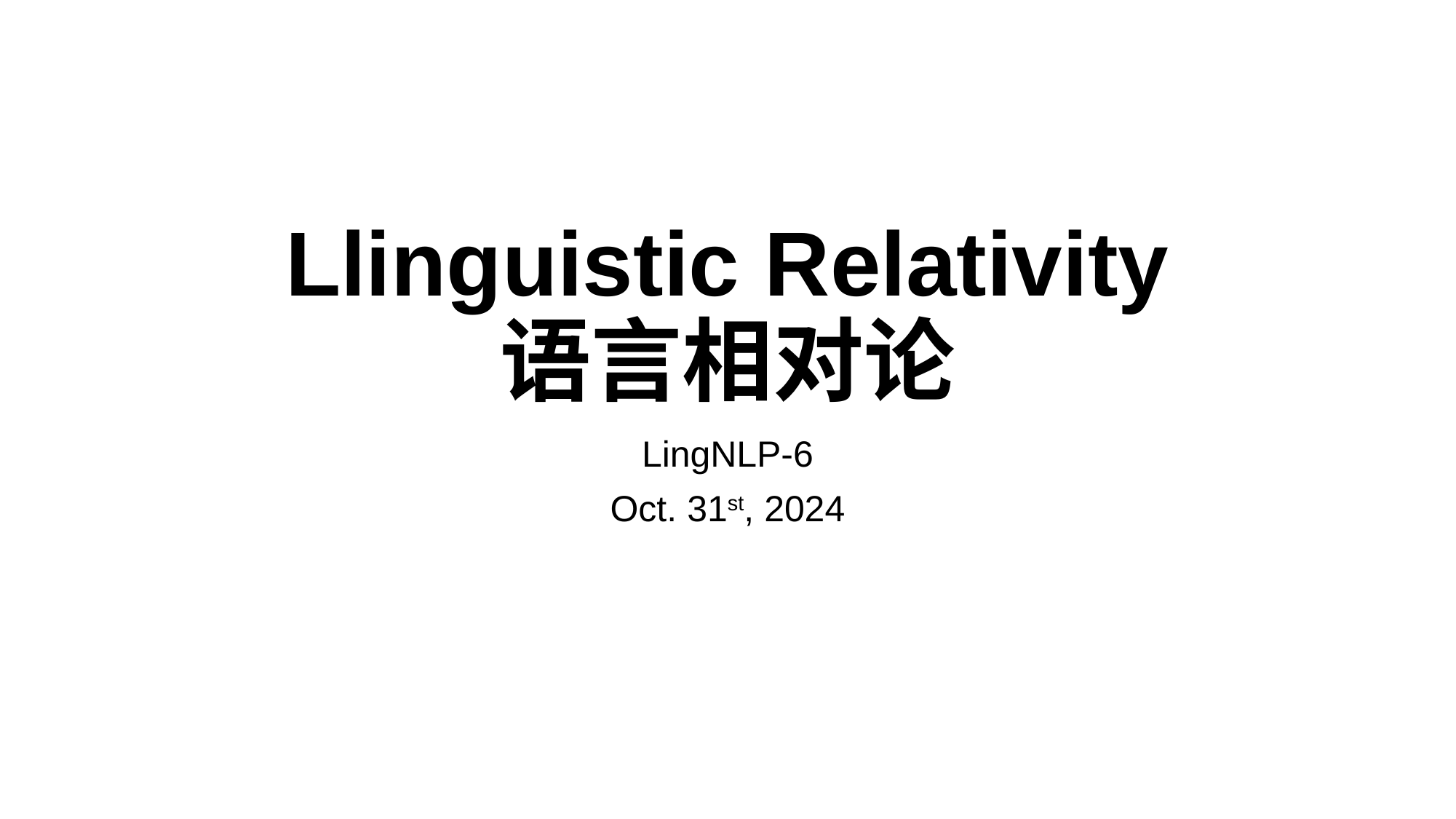

# Llinguistic Relativity 语言相对论
LingNLP-6
Oct. 31st, 2024